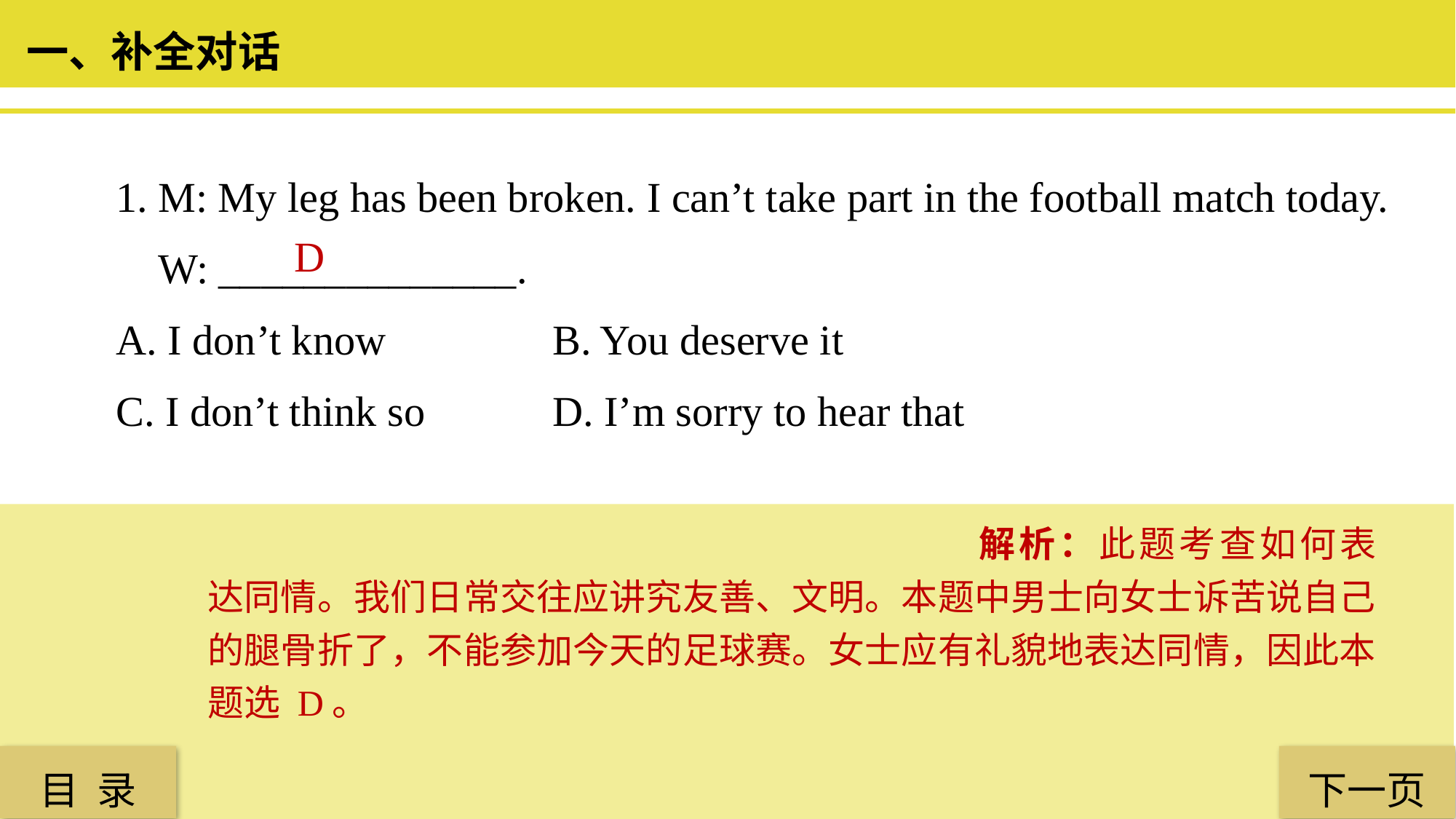

一、补全对话
1. M: My leg has been broken. I can’t take part in the football match today.
    W: ______________.
A. I don’t know 		B. You deserve it
C. I don’t think so 		D. I’m sorry to hear that
 D
解析：此题考查如何表达同情。我们日常交往应讲究友善、文明。本题中男士向女士诉苦说自己的腿骨折了，不能参加今天的足球赛。女士应有礼貌地表达同情，因此本题选 D。